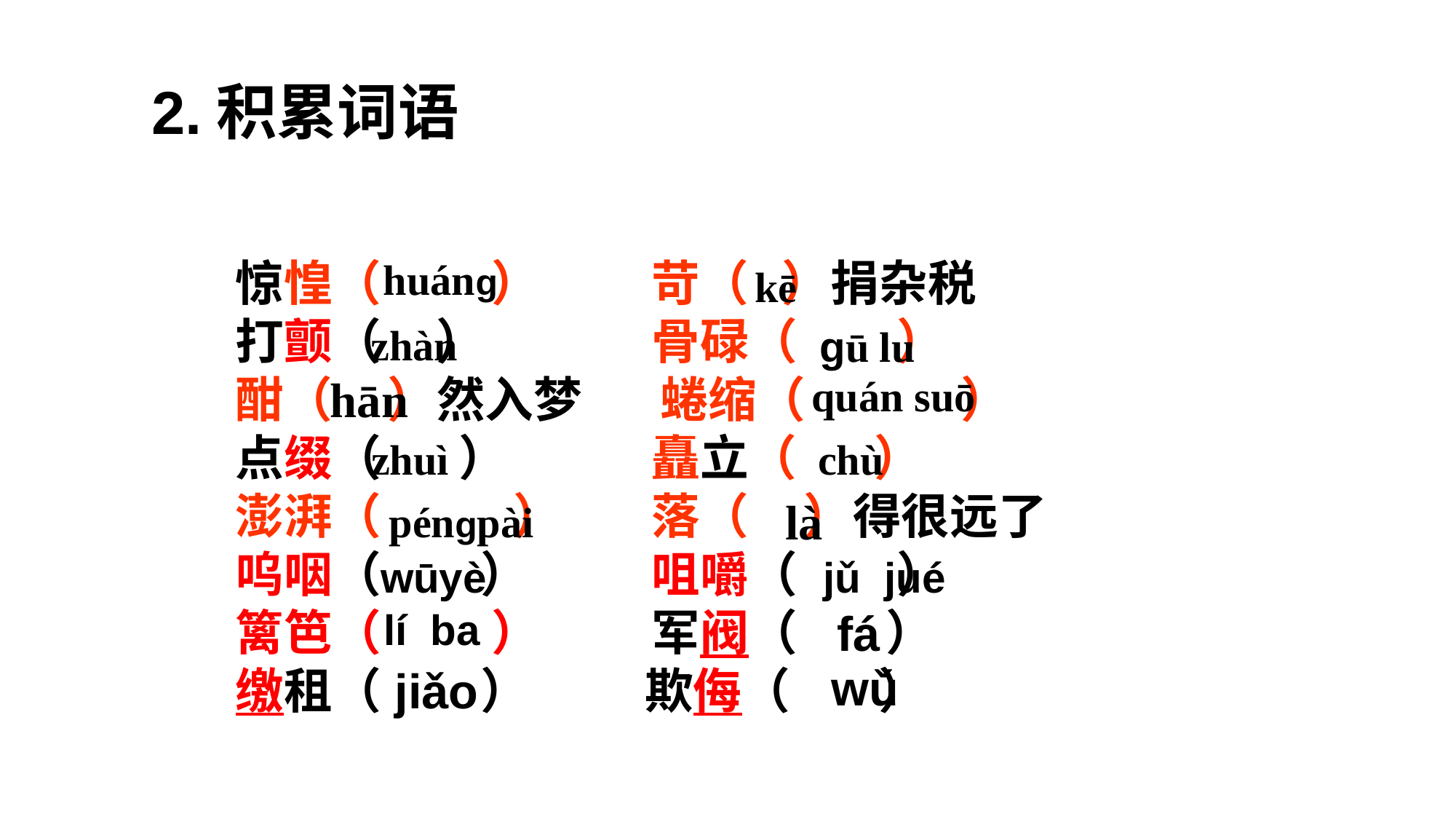

2.积累词语
huánɡ
惊惶（          ）          苛（   ）捐杂税
打颤（     ）               骨碌（         ）
酣（     ）然入梦       蜷缩（              ）
点缀（       ）             矗立（       ）
澎湃（            ）        落（     ）得很远了
呜咽（         ）           咀嚼（         ）
篱笆（          ）          军阀（        ）
缴租（         ）　      欺侮（        ）
kē
zhàn
ɡū lu
hān
quán suō
zhuì
chù
là
pénɡpài
wūyè
jǔ  jué
lí  ba
fá
wǔ
jiǎo